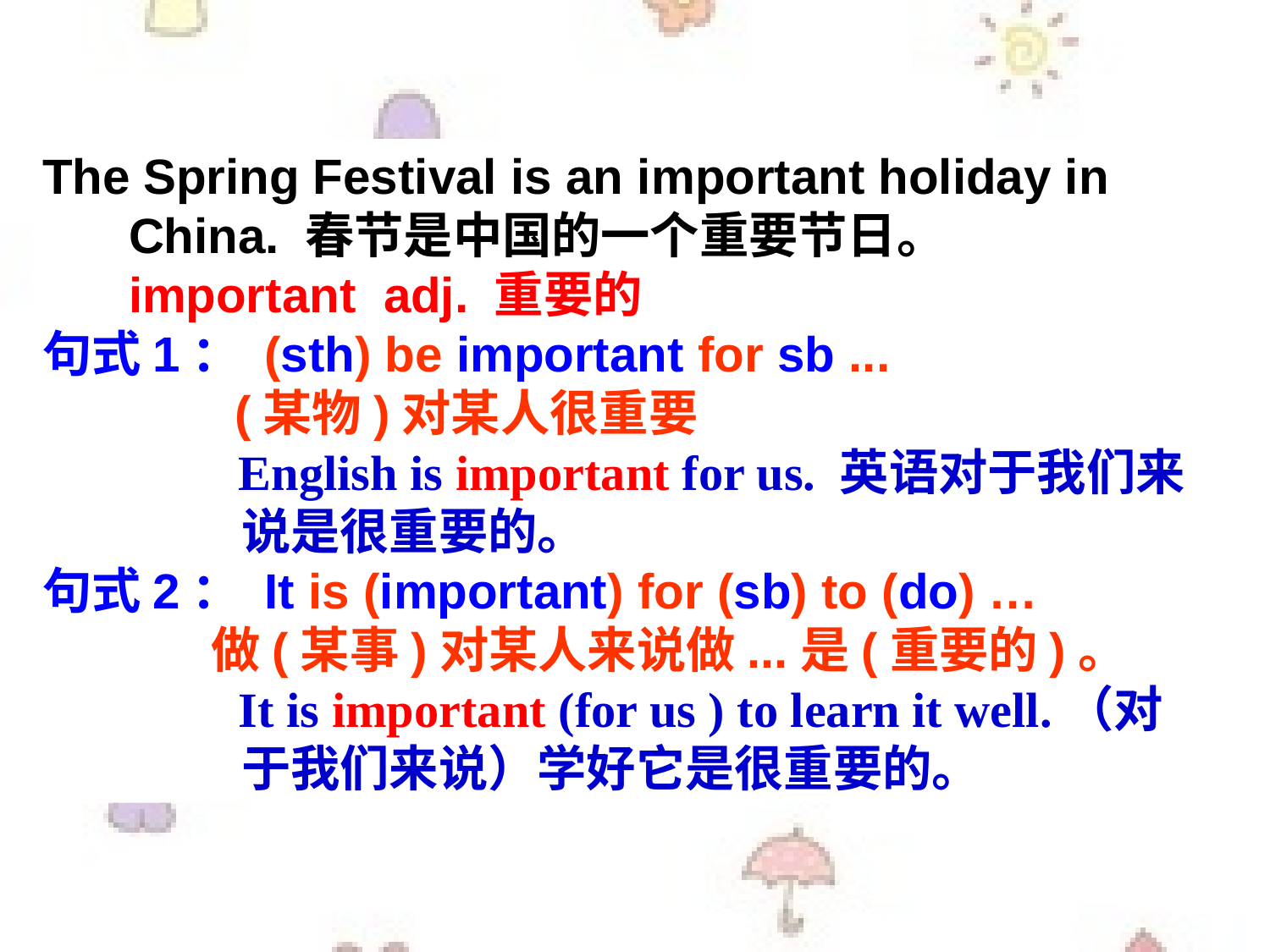

The Spring Festival is an important holiday in China. 春节是中国的一个重要节日。        important  adj. 重要的
句式1： (sth) be important for sb ...
              (某物)对某人很重要
                English is important for us. 英语对于我们来说是很重要的。
句式2： It is (important) for (sb) to (do) …
              做(某事)对某人来说做...是(重要的)。
                It is important (for us ) to learn it well.（对于我们来说）学好它是很重要的。